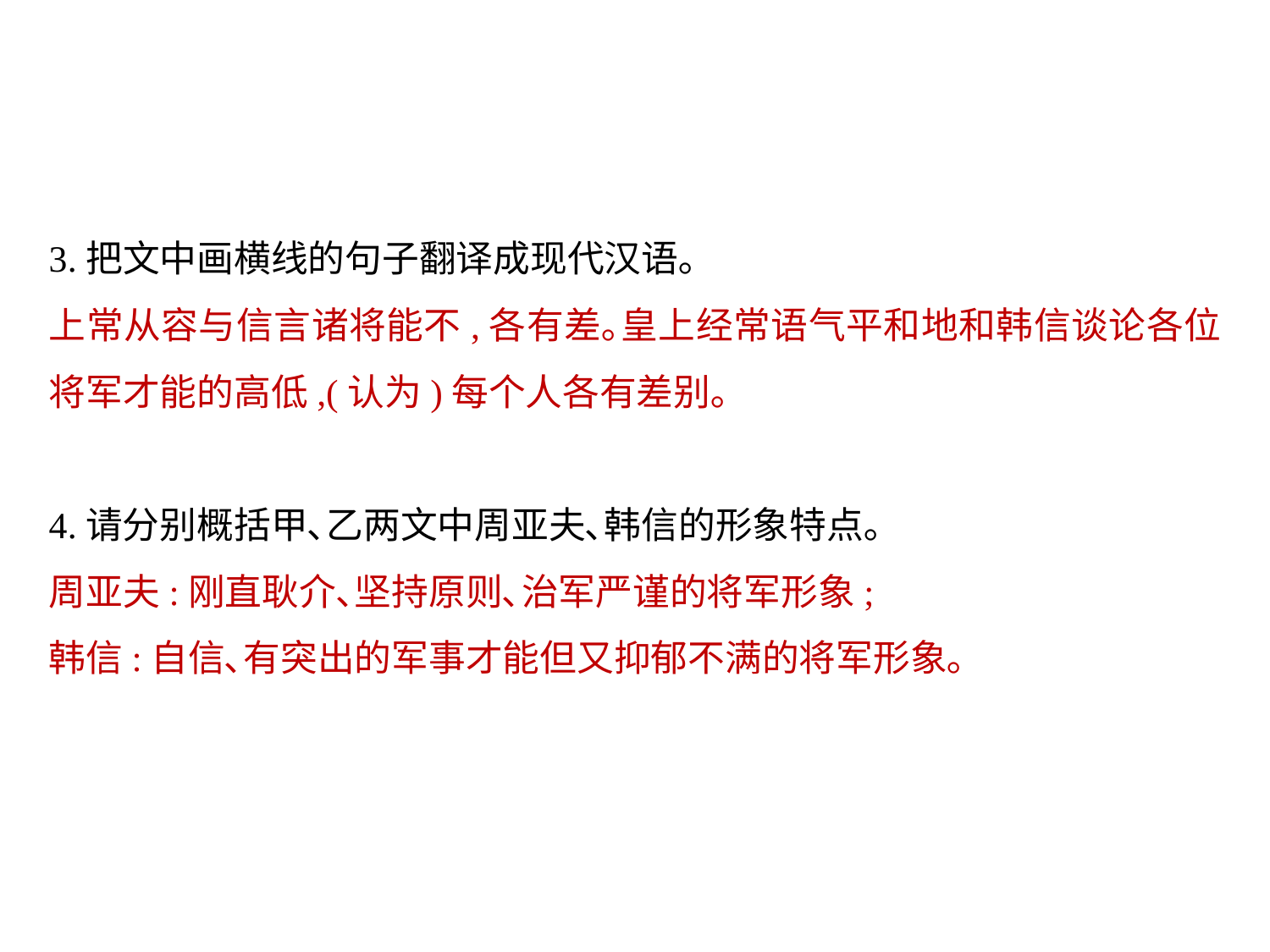

3.把文中画横线的句子翻译成现代汉语｡
上常从容与信言诸将能不,各有差｡皇上经常语气平和地和韩信谈论各位将军才能的高低,(认为)每个人各有差别｡

4.请分别概括甲､乙两文中周亚夫､韩信的形象特点｡
周亚夫:刚直耿介､坚持原则､治军严谨的将军形象;
韩信:自信､有突出的军事才能但又抑郁不满的将军形象｡